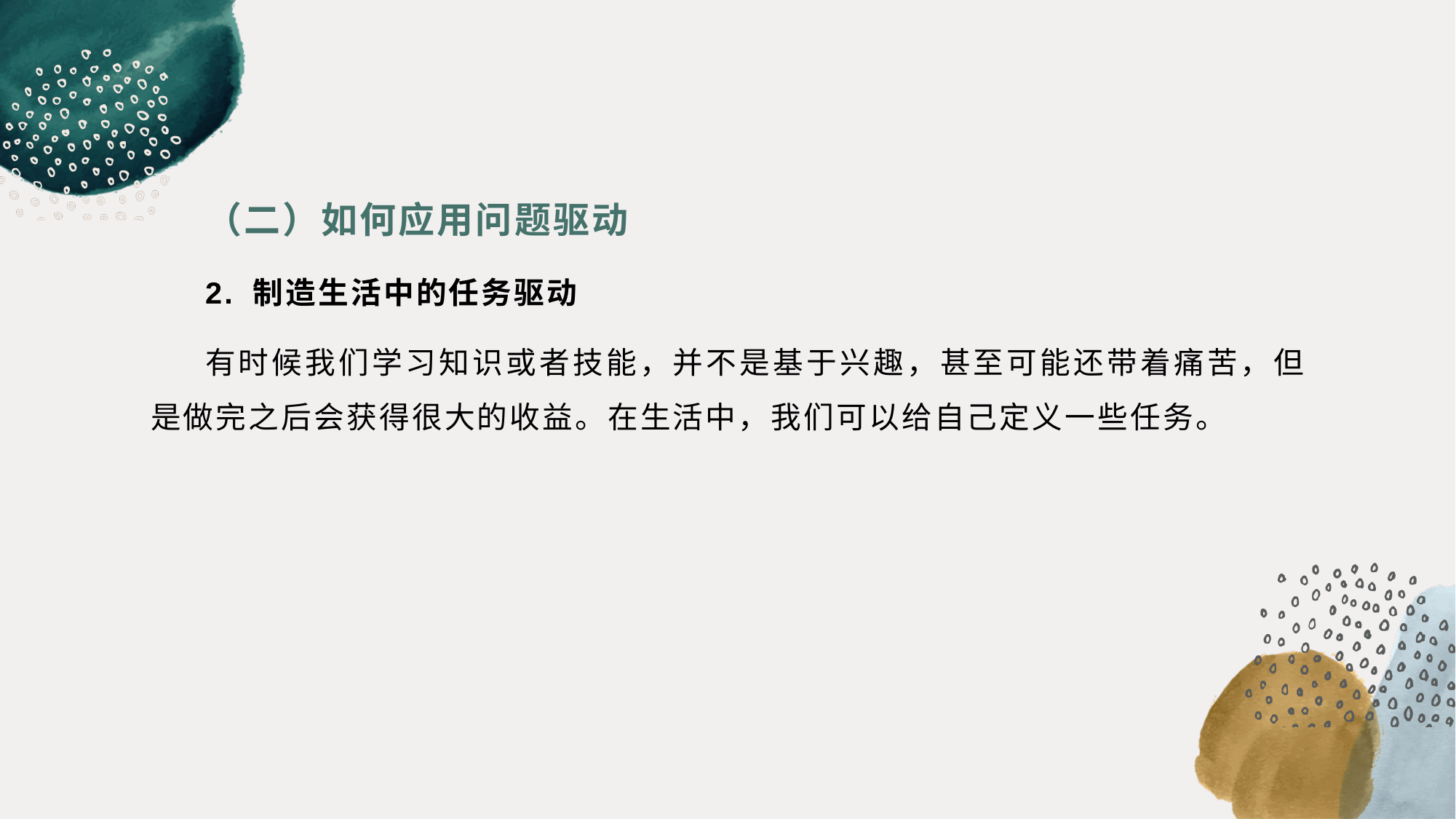

（二）如何应用问题驱动
2. 制造生活中的任务驱动
有时候我们学习知识或者技能，并不是基于兴趣，甚至可能还带着痛苦，但是做完之后会获得很大的收益。在生活中，我们可以给自己定义一些任务。